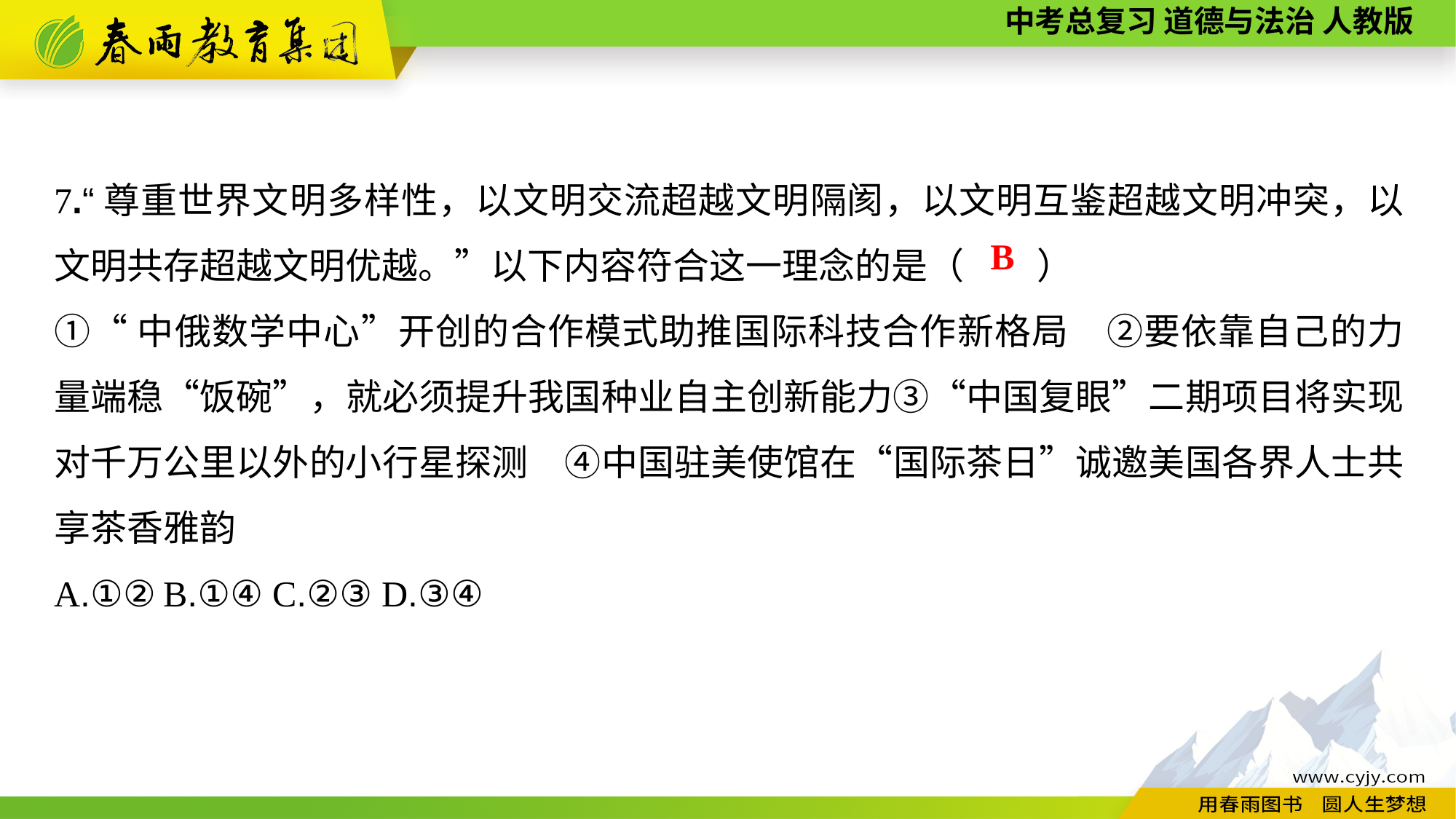

7.“尊重世界文明多样性，以文明交流超越文明隔阂，以文明互鉴超越文明冲突，以文明共存超越文明优越。”以下内容符合这一理念的是（　　）
①“中俄数学中心”开创的合作模式助推国际科技合作新格局　②要依靠自己的力量端稳“饭碗”，就必须提升我国种业自主创新能力③“中国复眼”二期项目将实现对千万公里以外的小行星探测　④中国驻美使馆在“国际茶日”诚邀美国各界人士共享茶香雅韵
A.①②	B.①④	C.②③	D.③④
B